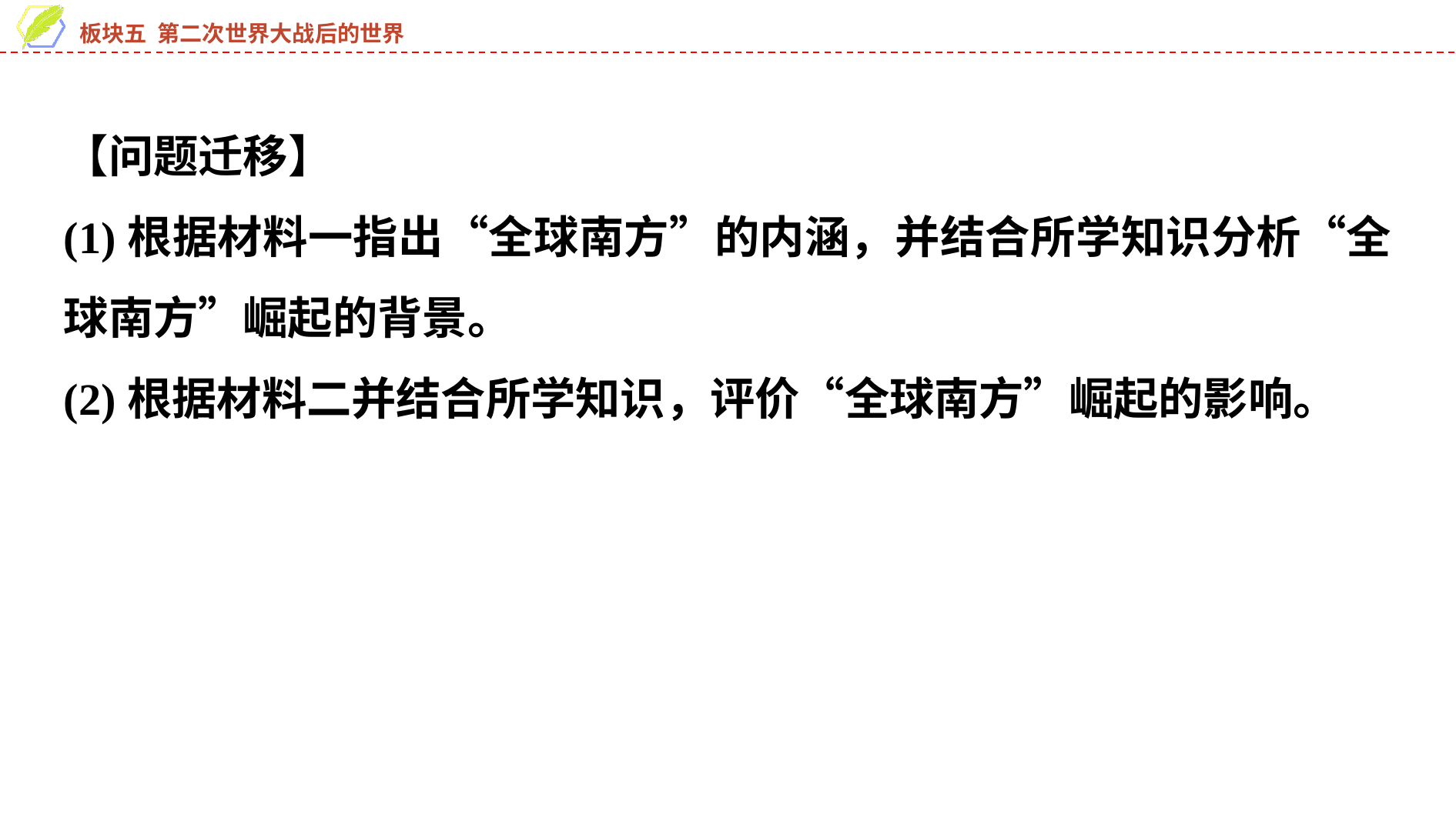

【问题迁移】
(1)根据材料一指出“全球南方”的内涵，并结合所学知识分析“全球南方”崛起的背景。
(2)根据材料二并结合所学知识，评价“全球南方”崛起的影响。